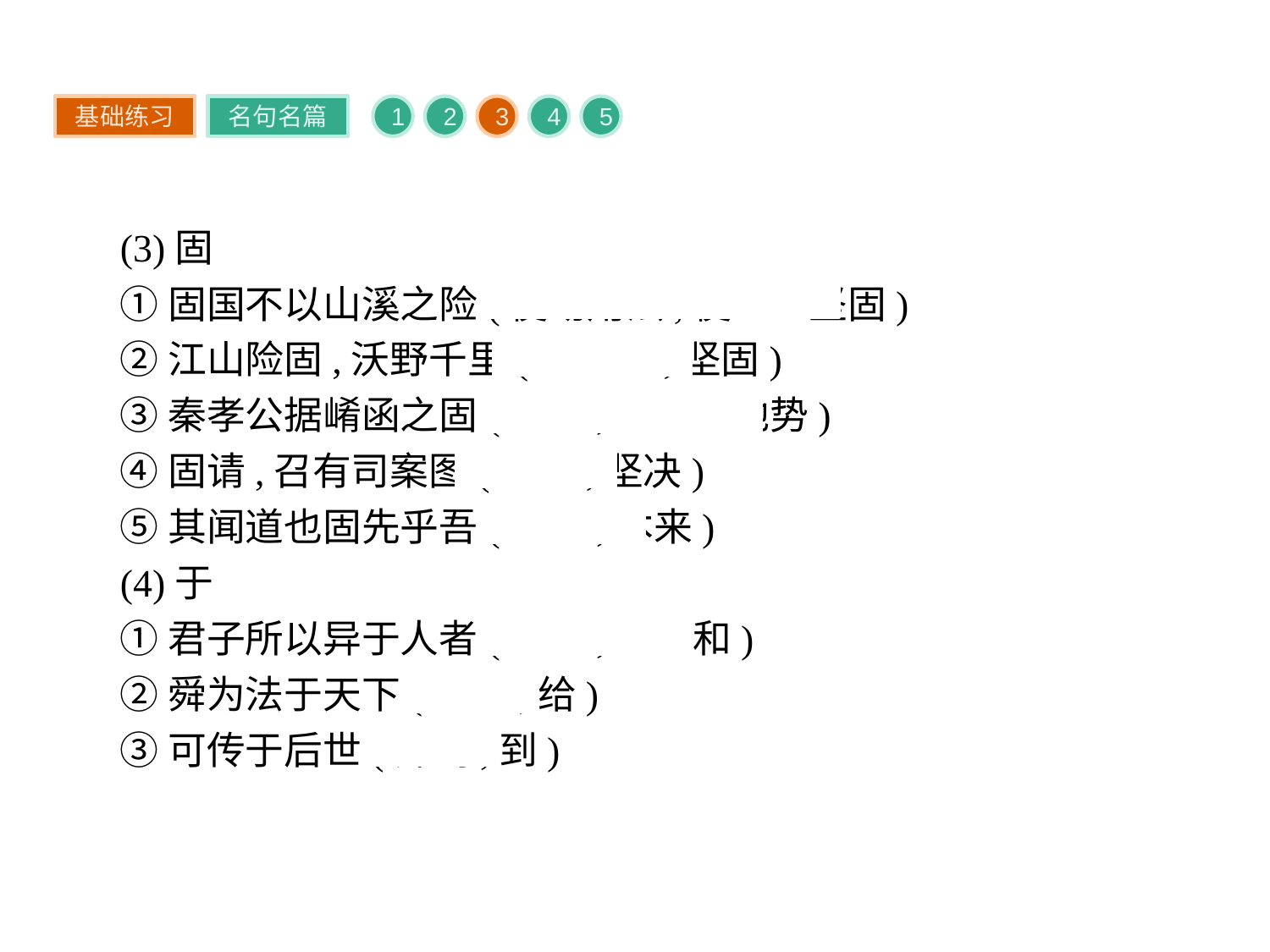

基础练习
名句名篇
1
2
3
4
5
(3)固
①固国不以山溪之险(使动用法,使……坚固)
②江山险固,沃野千里(形容词,坚固)
③秦孝公据崤函之固(名词,险固的地势)
④固请,召有司案图(副词,坚决)
⑤其闻道也固先乎吾(副词,本来)
(4)于
①君子所以异于人者(介词,跟、和)
②舜为法于天下(介词,给)
③可传于后世(介词,到)